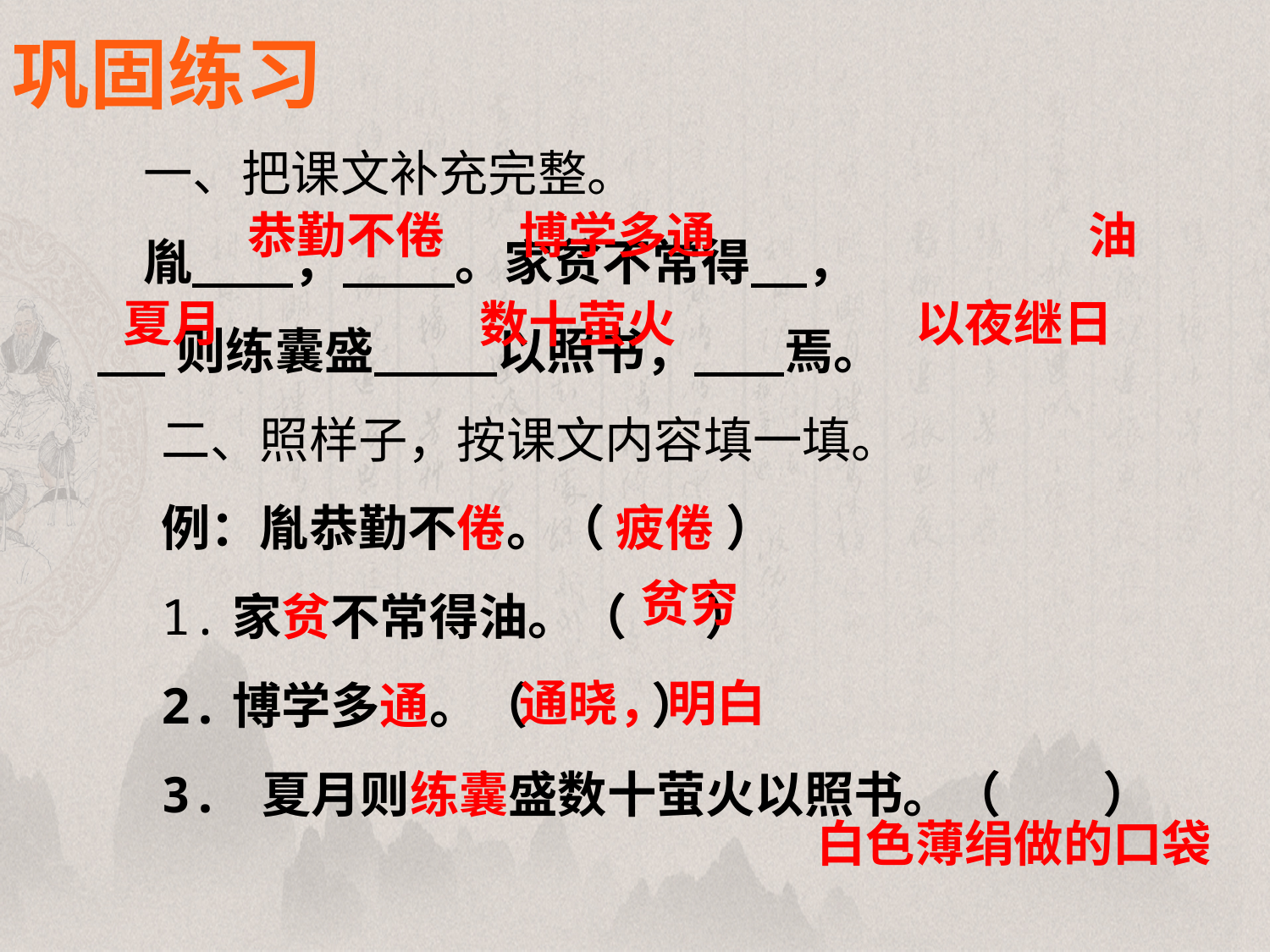

巩固练习
   一、把课文补充完整。
   胤         ，          。家贫不常得     ，
      则练囊盛           以照书，        焉。
二、照样子，按课文内容填一填。
例：胤恭勤不倦。（ 疲倦 ）
1.家贫不常得油。（       ）
2.博学多通。（           ）
3. 夏月则练囊盛数十萤火以照书。（         ）

恭勤不倦
博学多通
油
夏月
以夜继日
数十萤火
贫穷
通晓，明白
白色薄绢做的口袋